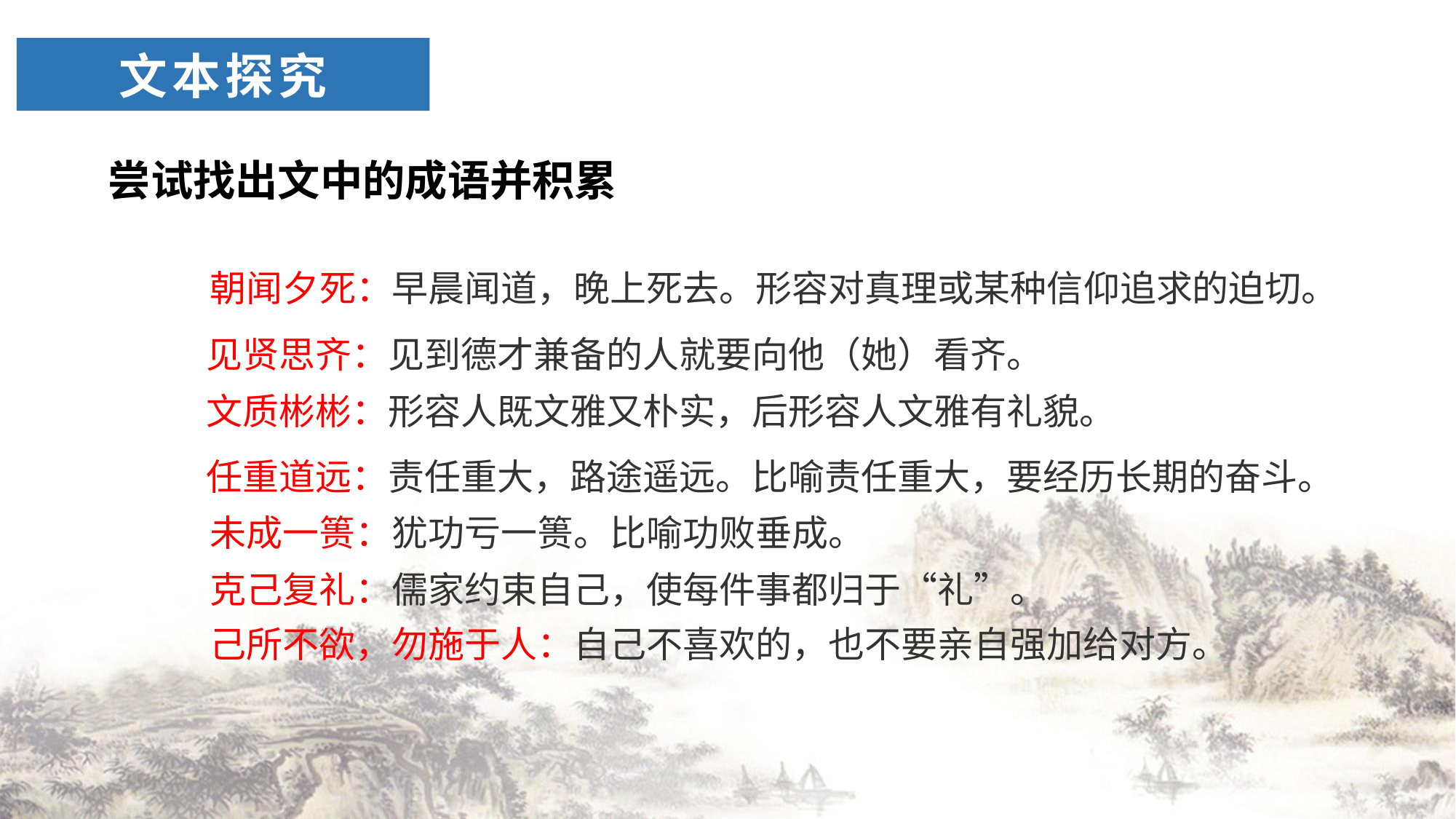

# 文本探究
尝试找出文中的成语并积累
朝闻夕死：早晨闻道，晚上死去。形容对真理或某种信仰追求的迫切。
见贤思齐：见到德才兼备的人就要向他（她）看齐。
文质彬彬：形容人既文雅又朴实，后形容人文雅有礼貌。
任重道远：责任重大，路途遥远。比喻责任重大，要经历长期的奋斗。
未成一篑：犹功亏一篑。比喻功败垂成。
克己复礼：儒家约束自己，使每件事都归于“礼”。
己所不欲，勿施于人：自己不喜欢的，也不要亲自强加给对方。